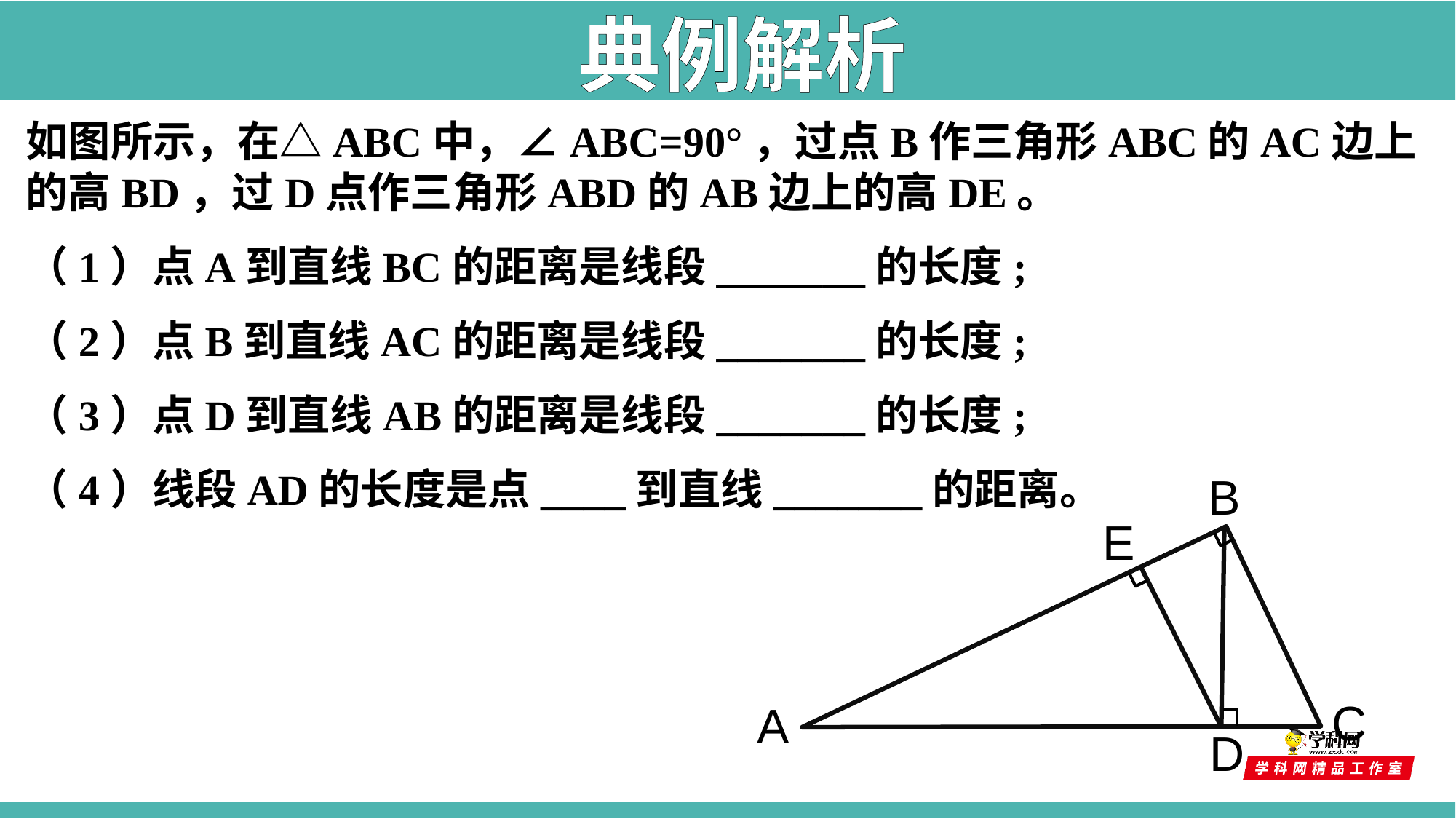

典例解析
如图所示，在△ABC中，∠ABC=90°，过点B作三角形ABC的AC边上的高BD，过D点作三角形ABD的AB边上的高DE。
（1）点A到直线BC的距离是线段_______的长度;
（2）点B到直线AC的距离是线段_______的长度;
（3）点D到直线AB的距离是线段_______的长度;
（4）线段AD的长度是点____到直线_______的距离。
B
E

C
A

D